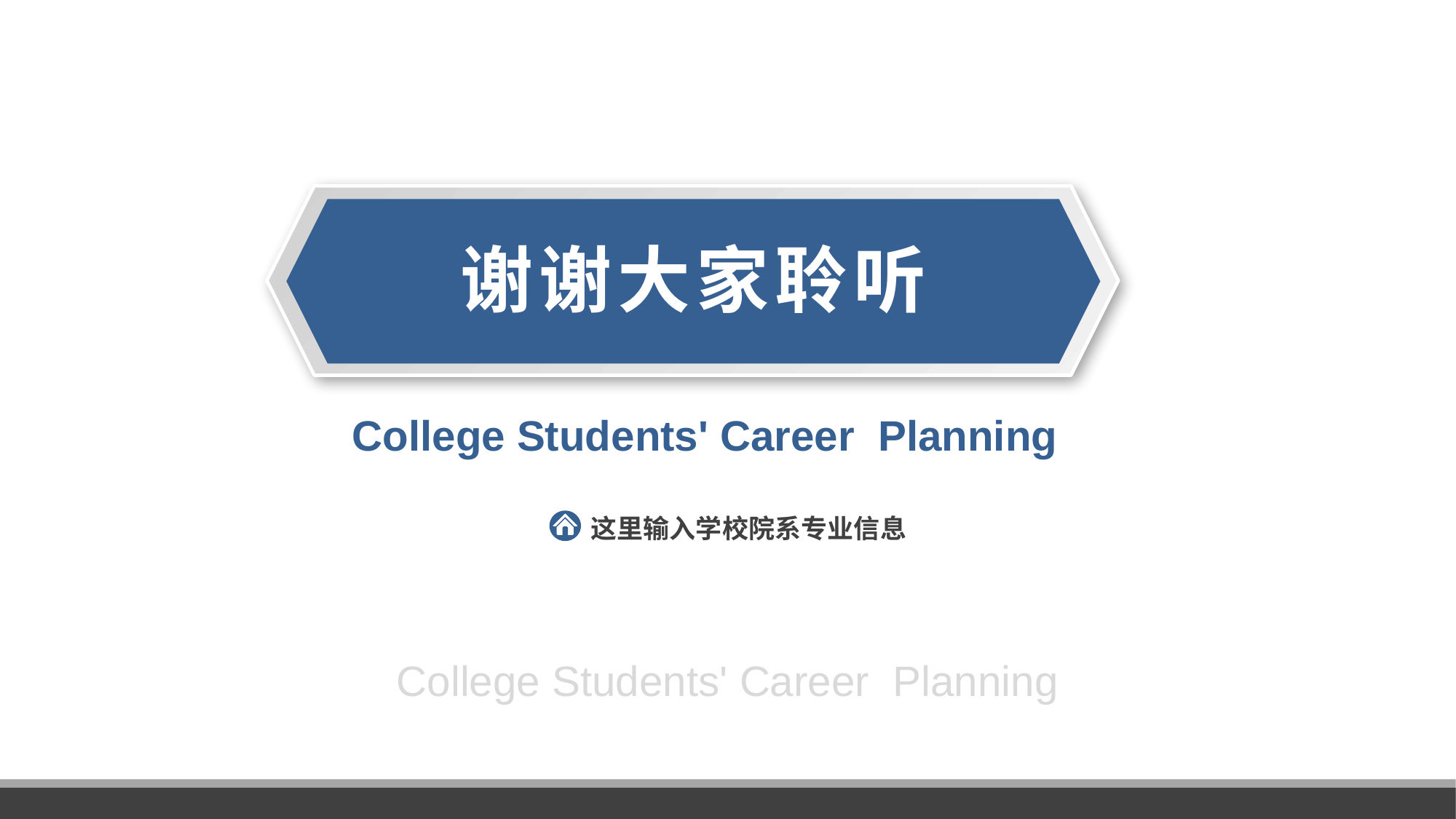

谢谢大家聆听
College Students' Career  Planning
这里输入学校院系专业信息

College Students' Career  Planning